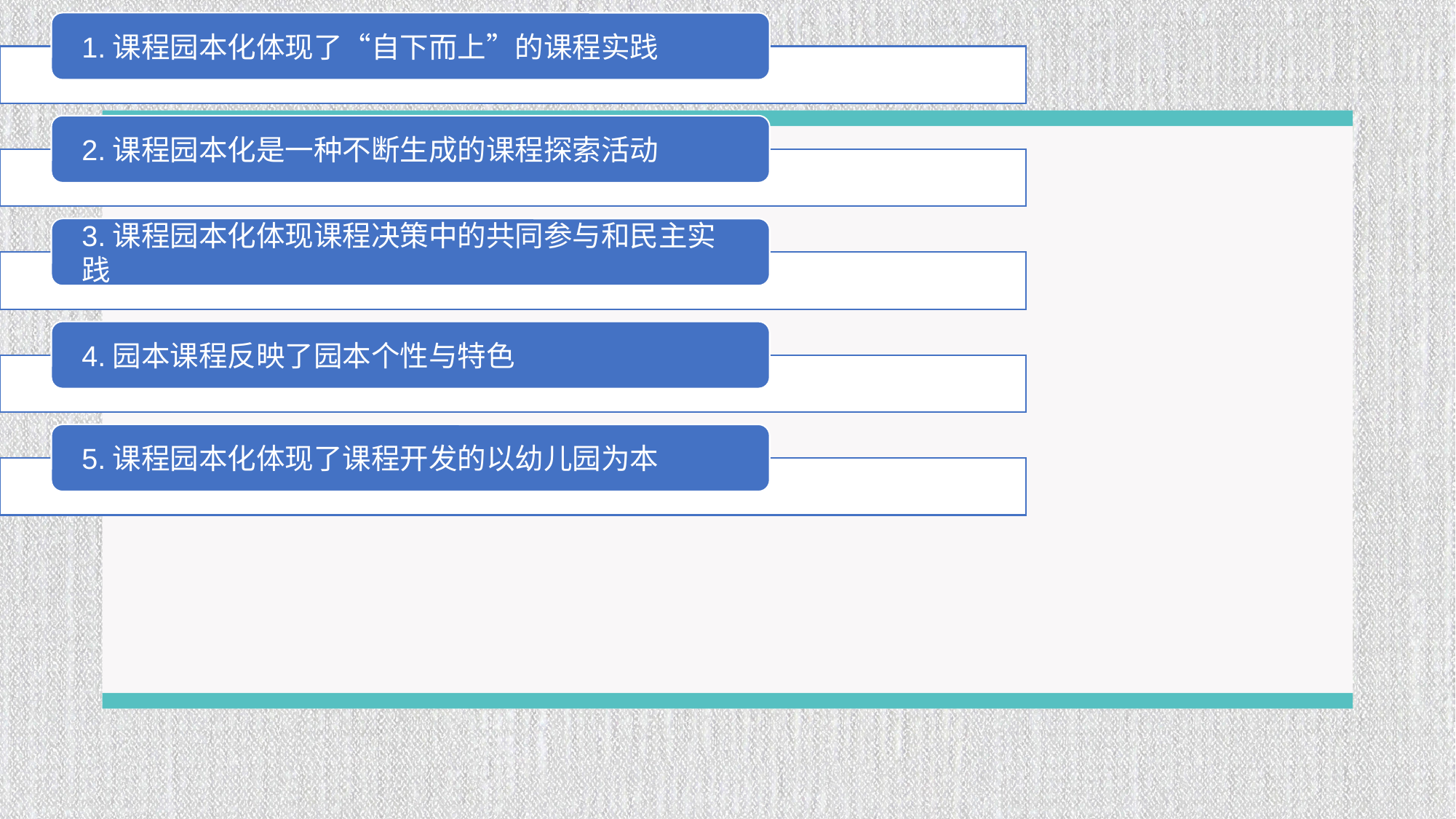

（二）园本课程与课程园本化的特点

1.课程园本化体现了“自下而上”的课程实践

2.课程园本化是一种不断生成的课程探索活动

3.课程园本化体现课程决策中的共同参与和民主实践

4.园本课程反映了园本个性与特色

5.课程园本化体现了课程开发的以幼儿园为本